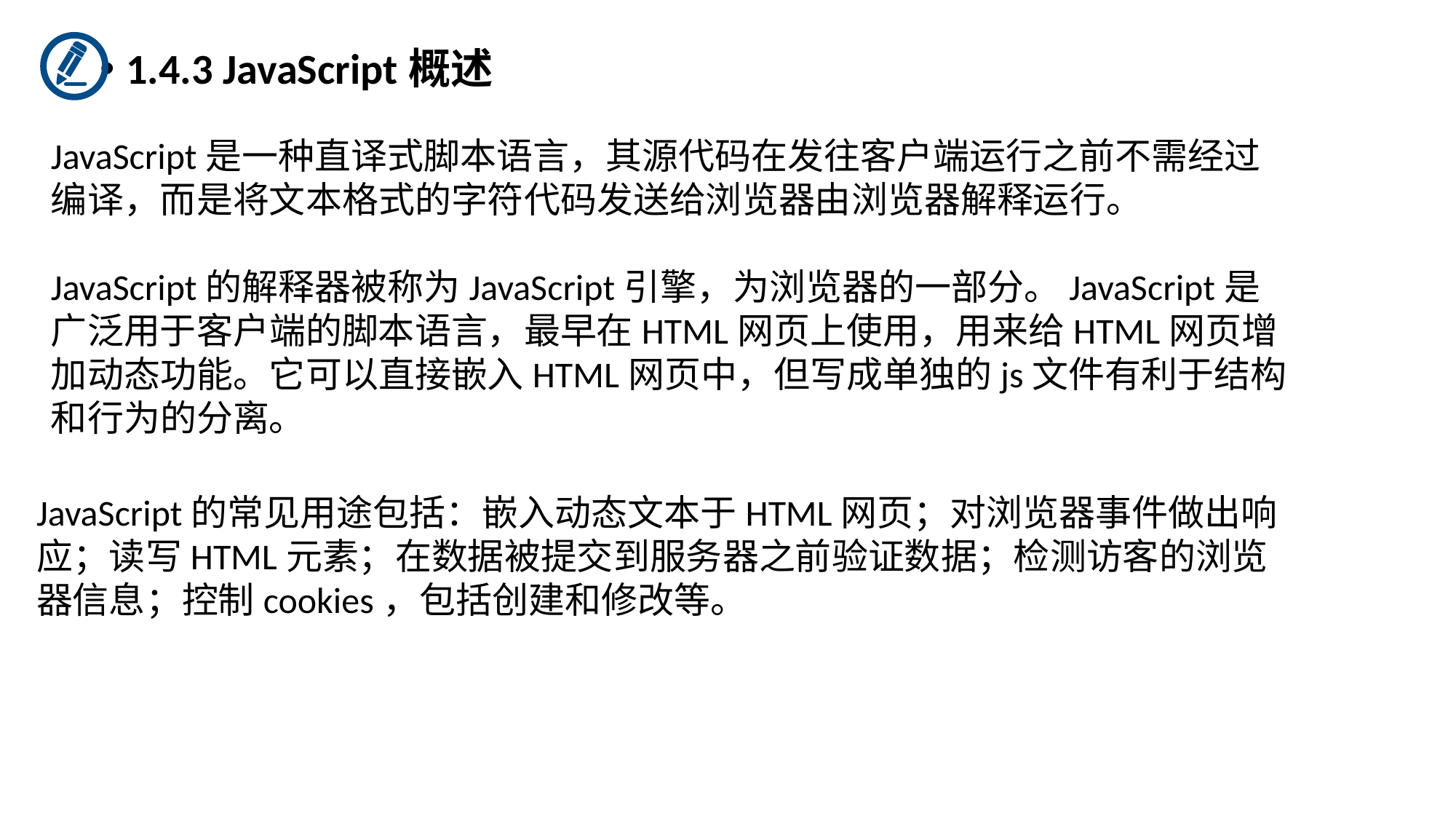

1.4.3 JavaScript概述
JavaScript是一种直译式脚本语言，其源代码在发往客户端运行之前不需经过编译，而是将文本格式的字符代码发送给浏览器由浏览器解释运行。

JavaScript的解释器被称为JavaScript引擎，为浏览器的一部分。JavaScript是广泛用于客户端的脚本语言，最早在HTML网页上使用，用来给HTML网页增加动态功能。它可以直接嵌入HTML网页中，但写成单独的js文件有利于结构和行为的分离。
JavaScript的常见用途包括：嵌入动态文本于HTML网页；对浏览器事件做出响应；读写HTML元素；在数据被提交到服务器之前验证数据；检测访客的浏览器信息；控制cookies，包括创建和修改等。